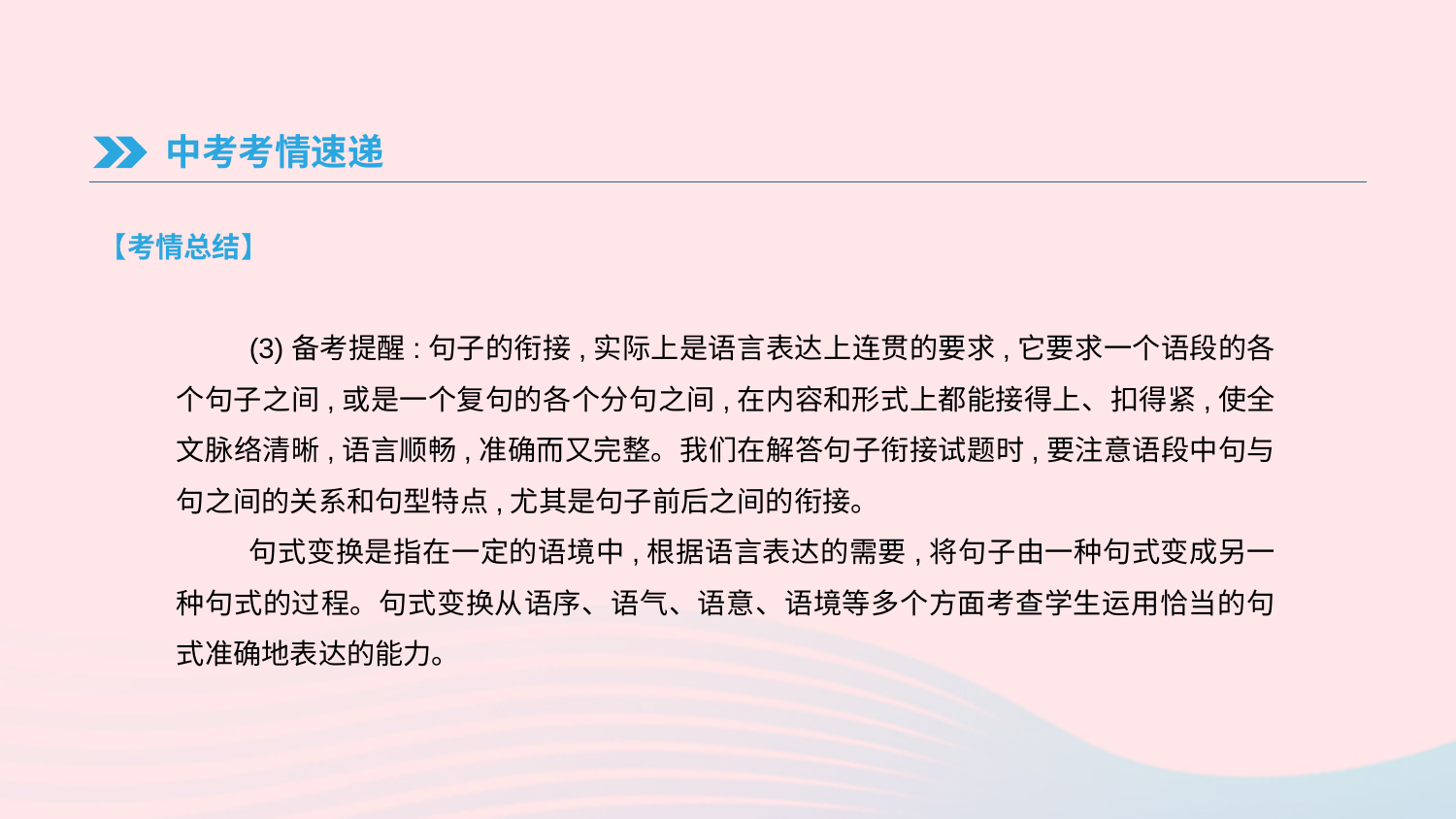

中考考情速递

【考情总结】
(3)备考提醒:句子的衔接,实际上是语言表达上连贯的要求,它要求一个语段的各个句子之间,或是一个复句的各个分句之间,在内容和形式上都能接得上、扣得紧,使全文脉络清晰,语言顺畅,准确而又完整。我们在解答句子衔接试题时,要注意语段中句与句之间的关系和句型特点,尤其是句子前后之间的衔接。
句式变换是指在一定的语境中,根据语言表达的需要,将句子由一种句式变成另一种句式的过程。句式变换从语序、语气、语意、语境等多个方面考查学生运用恰当的句式准确地表达的能力。